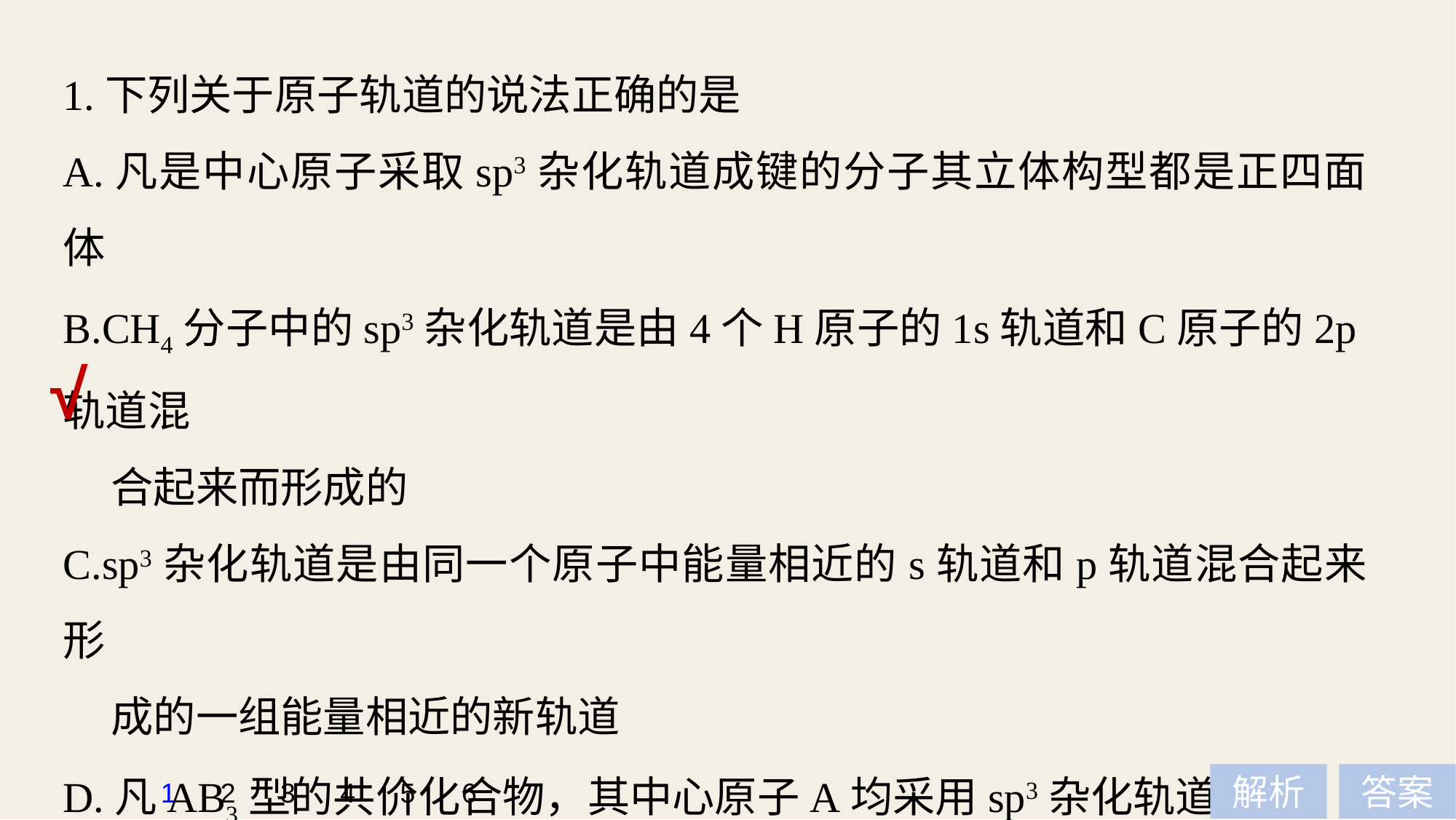

1.下列关于原子轨道的说法正确的是
A.凡是中心原子采取sp3杂化轨道成键的分子其立体构型都是正四面体
B.CH4分子中的sp3杂化轨道是由4个H原子的1s轨道和C原子的2p轨道混
    合起来而形成的
C.sp3杂化轨道是由同一个原子中能量相近的s轨道和p轨道混合起来形
    成的一组能量相近的新轨道
D.凡AB3型的共价化合物，其中心原子A均采用sp3杂化轨道成键
√
1
2
3
4
5
6
解析
答案